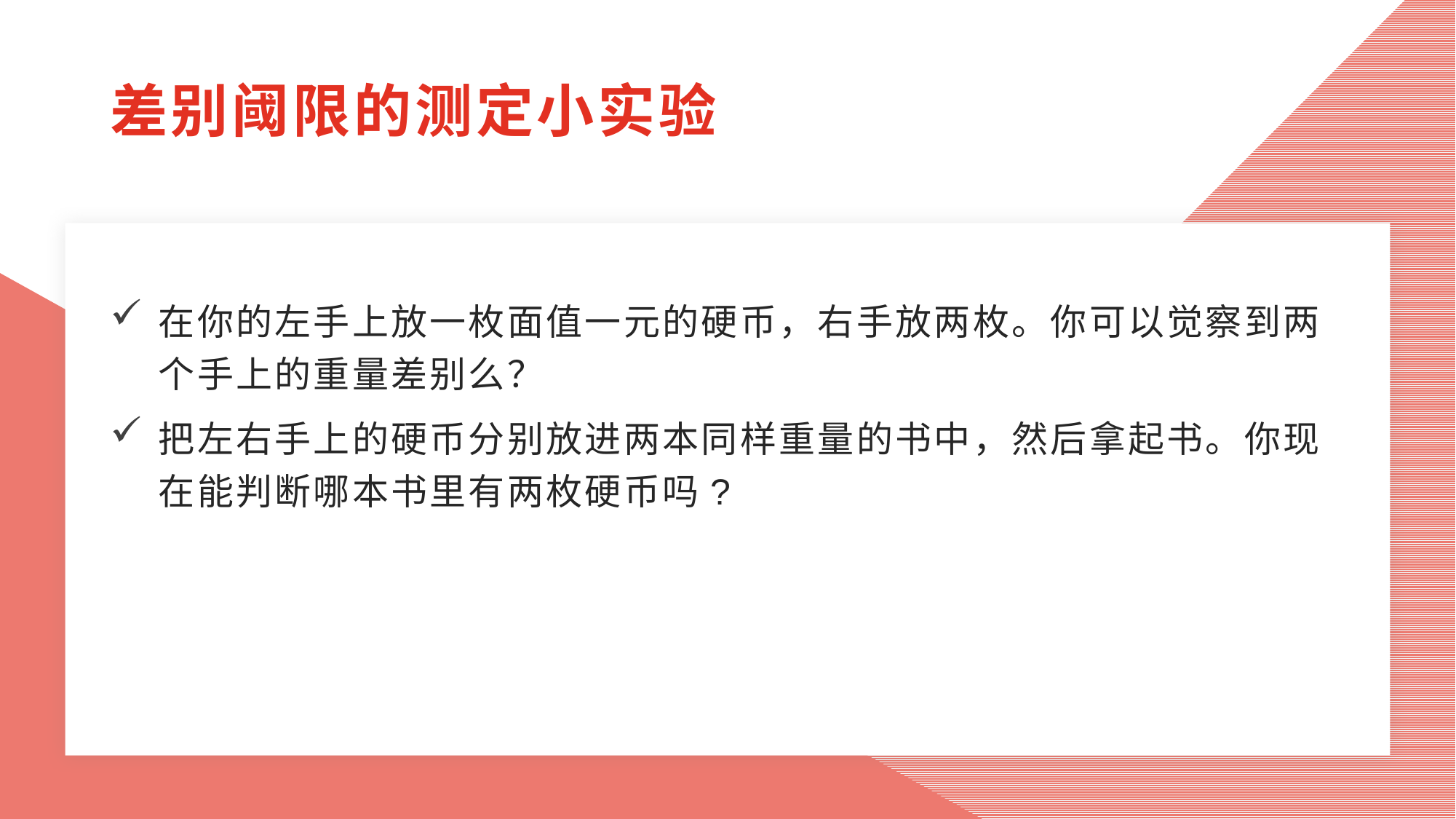

差别阈限的测定小实验

在你的左手上放一枚面值一元的硬币，右手放两枚。你可以觉察到两个手上的重量差别么？
把左右手上的硬币分别放进两本同样重量的书中，然后拿起书。你现在能判断哪本书里有两枚硬币吗?